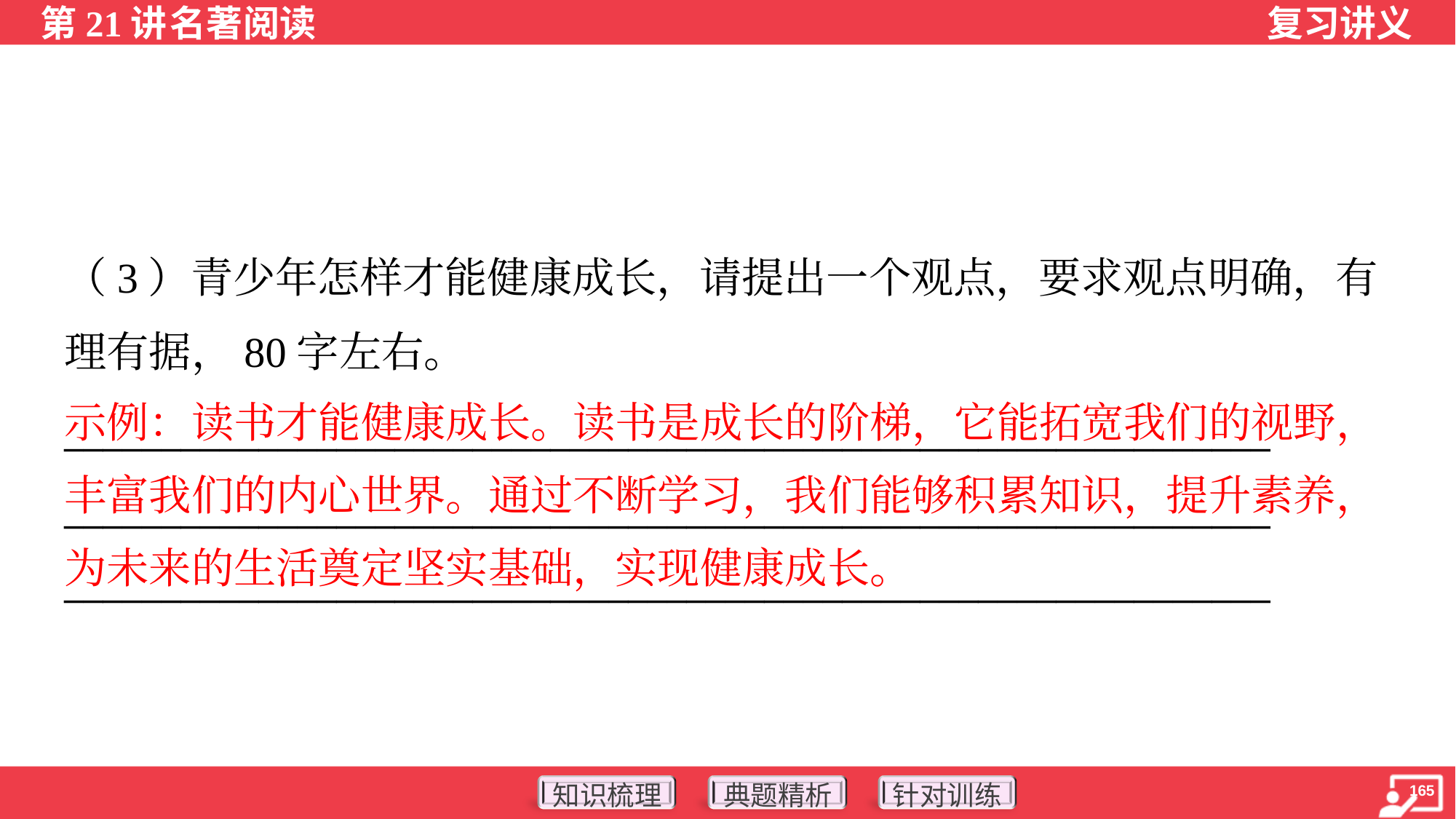

（3）青少年怎样才能健康成长，请提出一个观点，要求观点明确，有
理有据，80字左右。
示例：读书才能健康成长。读书是成长的阶梯，它能拓宽我们的视野，
丰富我们的内心世界。通过不断学习，我们能够积累知识，提升素养，
为未来的生活奠定坚实基础，实现健康成长。
______________________________________________________________
______________________________________________________________
______________________________________________________________